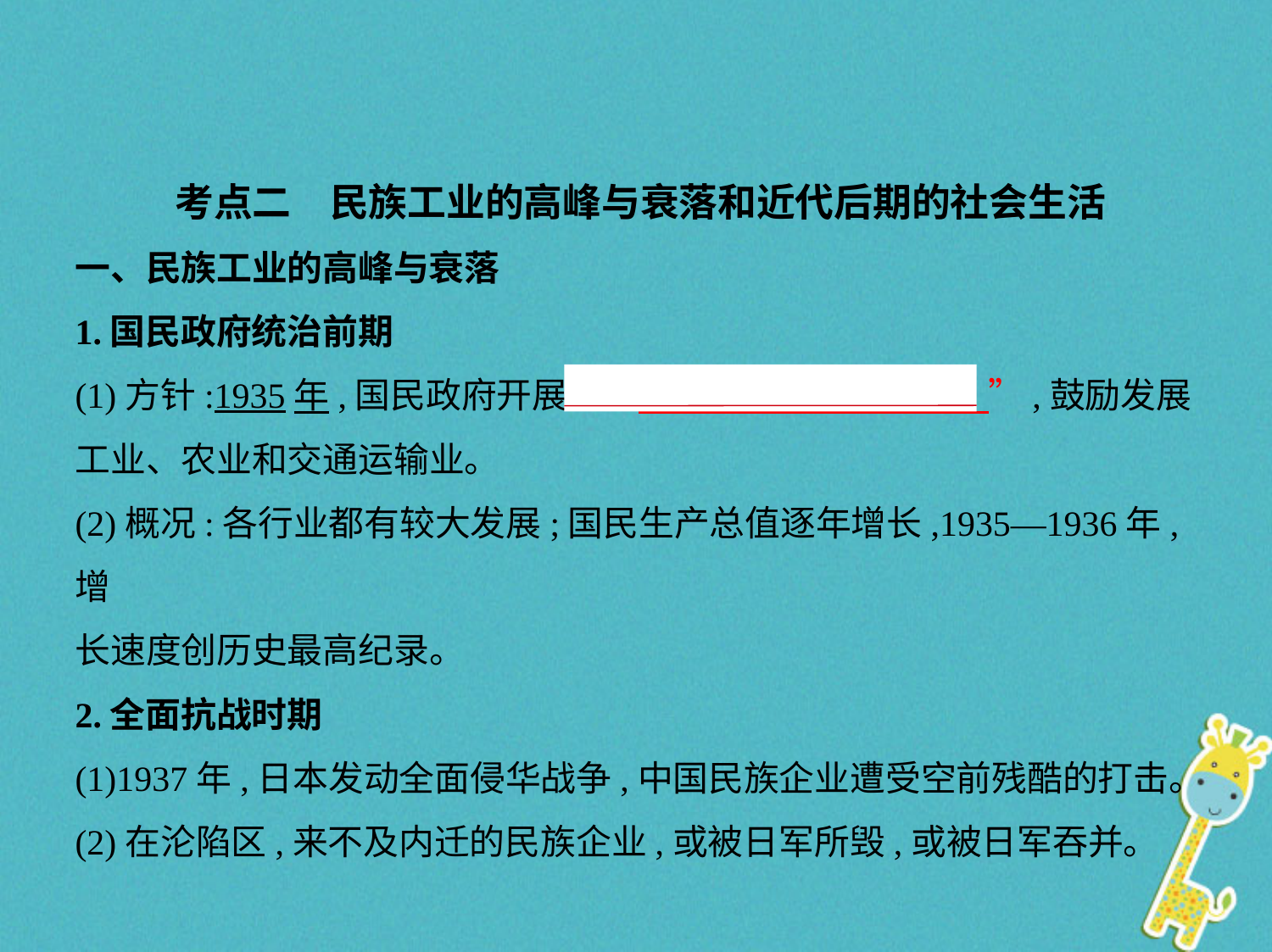

考点二　民族工业的高峰与衰落和近代后期的社会生活
一、民族工业的高峰与衰落
1.国民政府统治前期
(1)方针:1935年,国民政府开展①“　国民经济建设运动    ”,鼓励发展
工业、农业和交通运输业。
(2)概况:各行业都有较大发展;国民生产总值逐年增长,1935—1936年,增
长速度创历史最高纪录。
2.全面抗战时期
(1)1937年,日本发动全面侵华战争,中国民族企业遭受空前残酷的打击。
(2)在沦陷区,来不及内迁的民族企业,或被日军所毁,或被日军吞并。